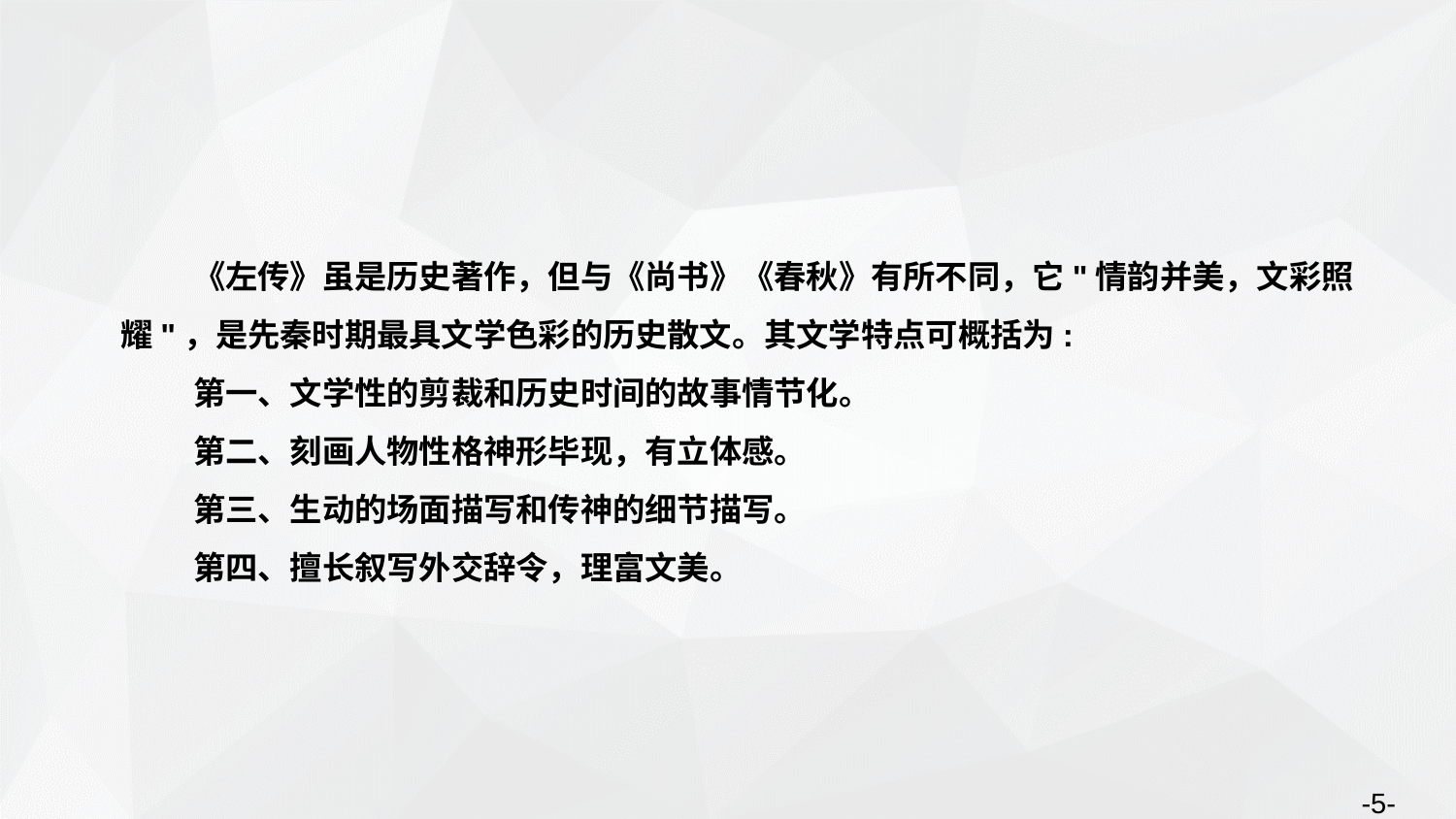

《左传》虽是历史著作，但与《尚书》《春秋》有所不同，它"情韵并美，文彩照耀"，是先秦时期最具文学色彩的历史散文。其文学特点可概括为:
第一、文学性的剪裁和历史时间的故事情节化。
第二、刻画人物性格神形毕现，有立体感。
第三、生动的场面描写和传神的细节描写。
第四、擅长叙写外交辞令，理富文美。
-5-